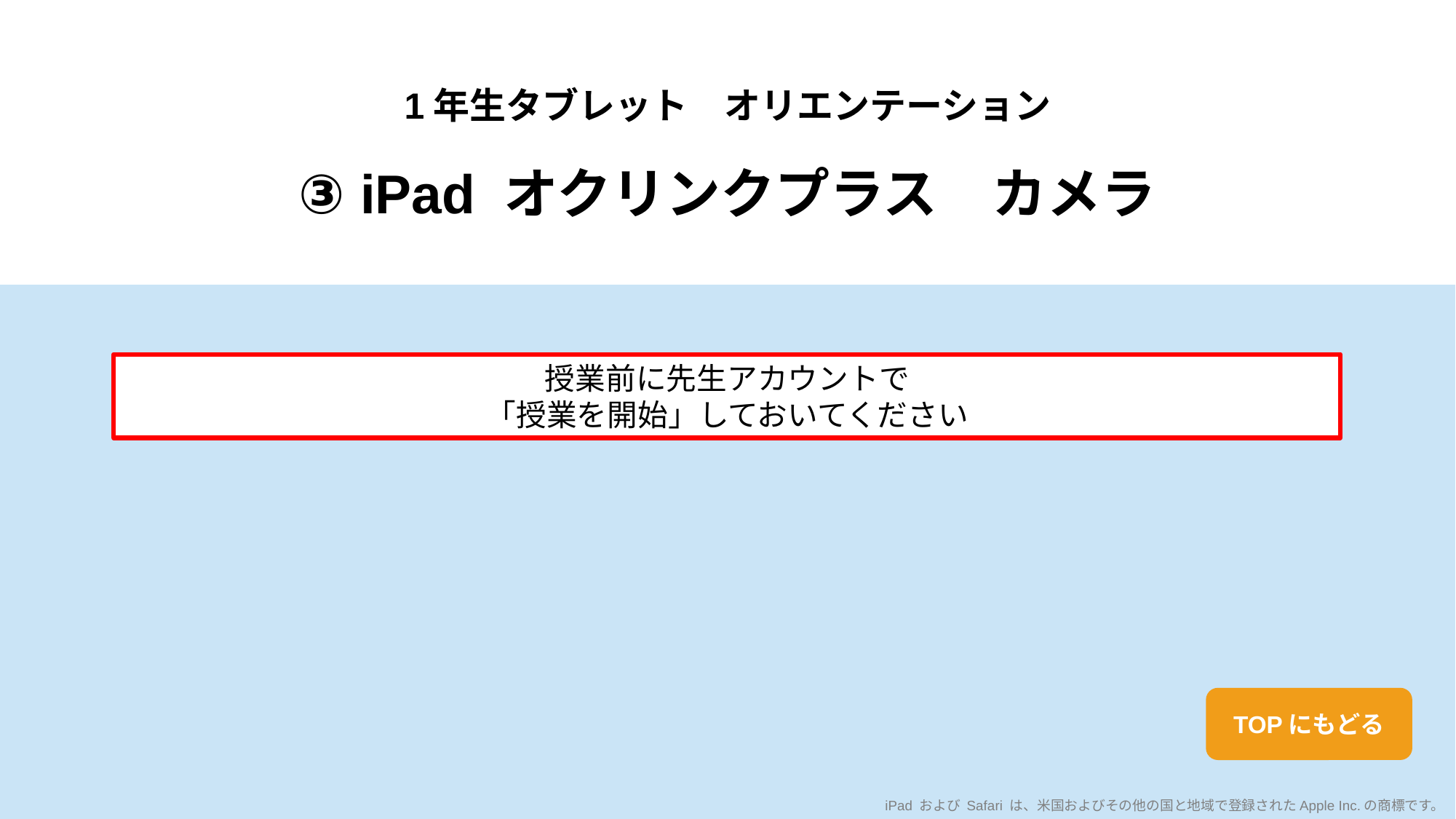

1年生タブレット　オリエンテーション
③ iPad オクリンクプラス　カメラ

授業前に先生アカウントで
「授業を開始」しておいてください
TOPにもどる
iPad および Safari は、米国およびその他の国と地域で登録されたApple Inc.の商標です。